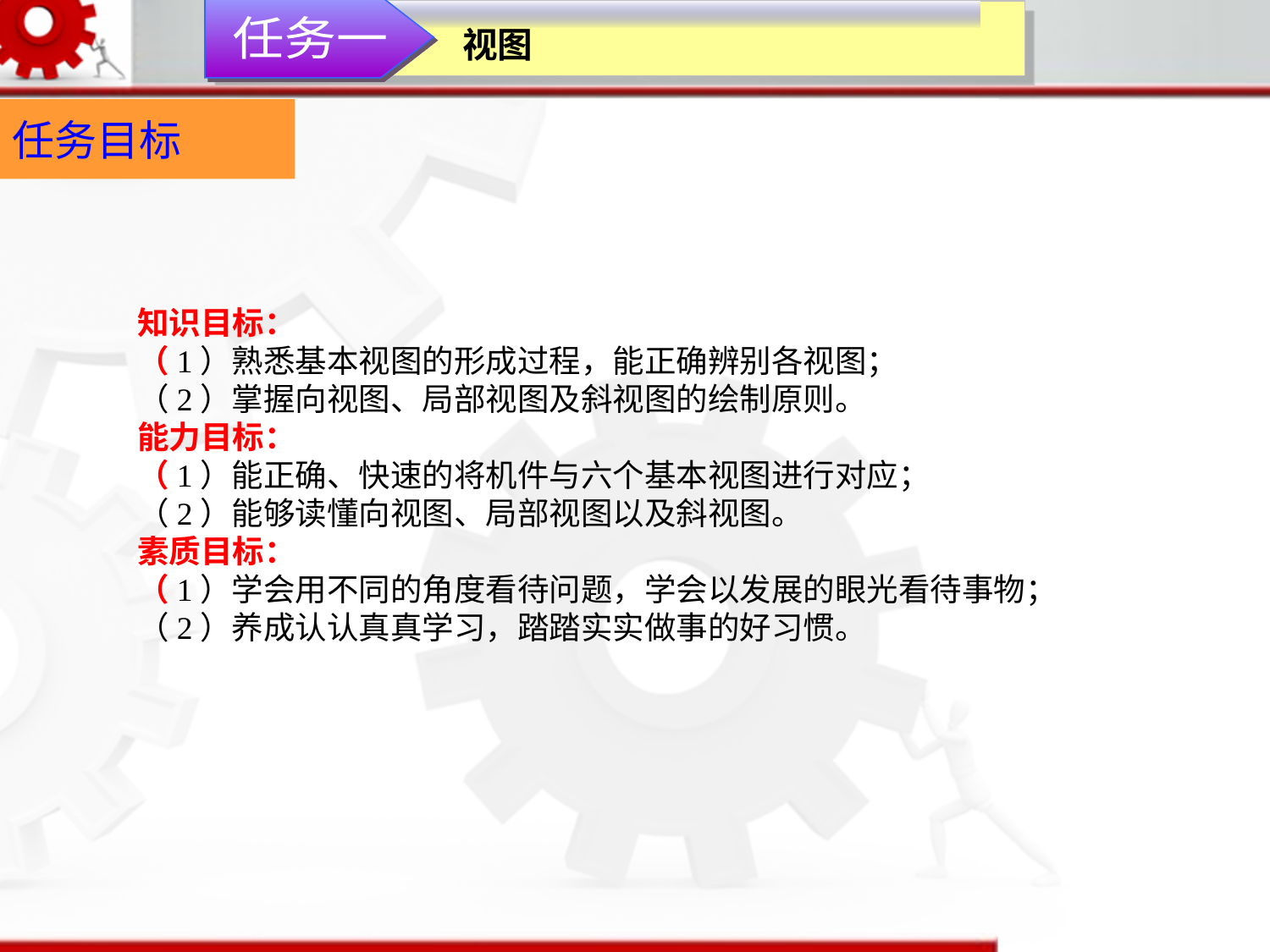

任务一
视图
任务目标
知识目标：（1）熟悉基本视图的形成过程，能正确辨别各视图；（2）掌握向视图、局部视图及斜视图的绘制原则。
能力目标：（1）能正确、快速的将机件与六个基本视图进行对应；（2）能够读懂向视图、局部视图以及斜视图。
素质目标：（1）学会用不同的角度看待问题，学会以发展的眼光看待事物；（2）养成认认真真学习，踏踏实实做事的好习惯。